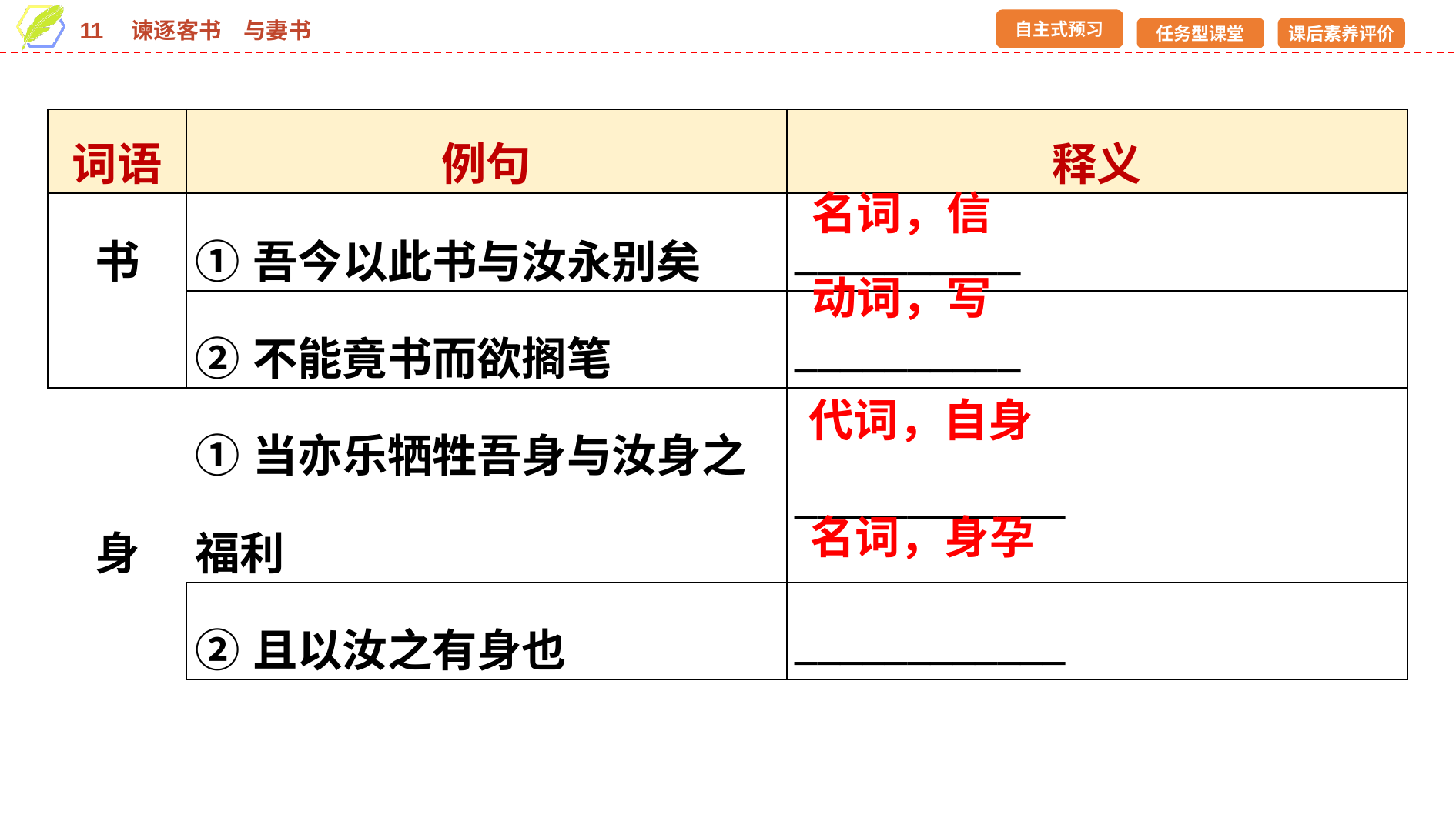

| 词语 | 例句 | 释义 |
| --- | --- | --- |
| 书 | ①吾今以此书与汝永别矣 | \_\_\_\_\_\_\_\_\_\_ |
|  | ②不能竟书而欲搁笔 | \_\_\_\_\_\_\_\_\_\_ |
| 身 | ①当亦乐牺牲吾身与汝身之福利 | \_\_\_\_\_\_\_\_\_\_\_\_ |
|  | ②且以汝之有身也 | \_\_\_\_\_\_\_\_\_\_\_\_ |
名词，信
动词，写
代词，自身
名词，身孕